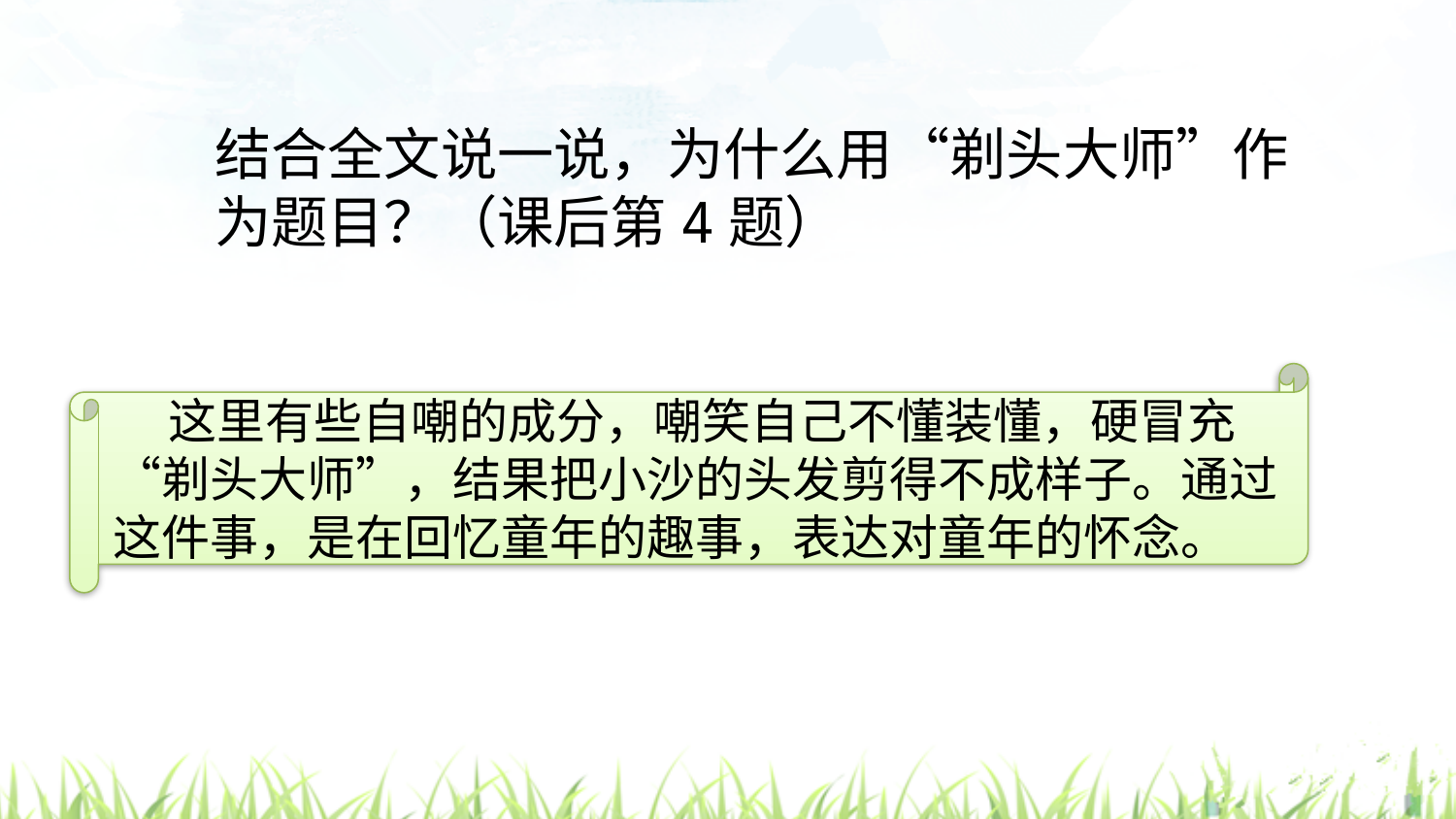

结合全文说一说，为什么用“剃头大师”作为题目？（课后第4题）
    这里有些自嘲的成分，嘲笑自己不懂装懂，硬冒充“剃头大师”，结果把小沙的头发剪得不成样子。通过这件事，是在回忆童年的趣事，表达对童年的怀念。